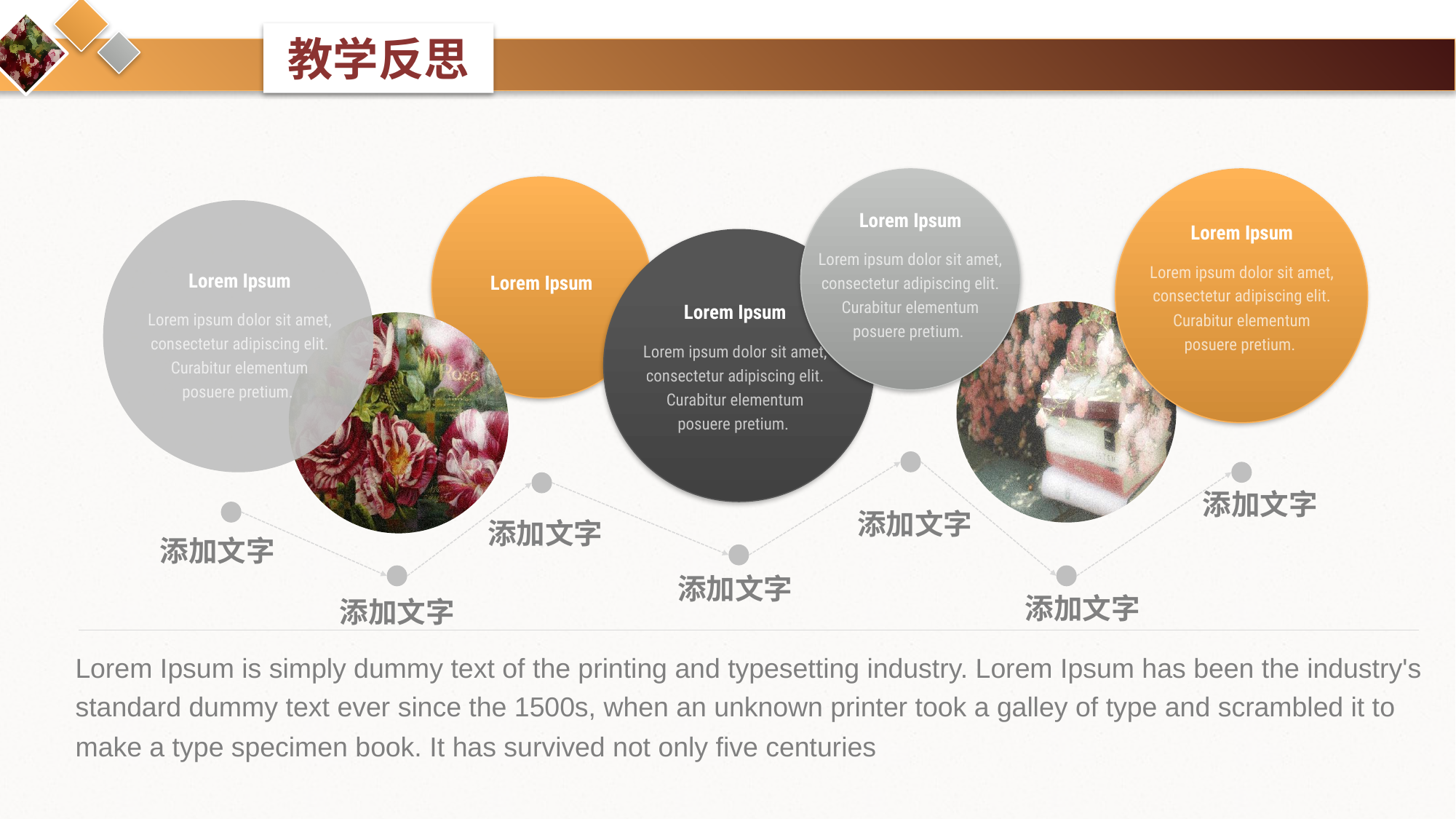

Lorem Ipsum
Lorem ipsum dolor sit amet, consectetur adipiscing elit. Curabitur elementum posuere pretium.

Lorem Ipsum
Lorem ipsum dolor sit amet, consectetur adipiscing elit. Curabitur elementum posuere pretium.

Lorem Ipsum

Lorem Ipsum
Lorem ipsum dolor sit amet, consectetur adipiscing elit. Curabitur elementum posuere pretium.

Lorem Ipsum
Lorem ipsum dolor sit amet, consectetur adipiscing elit. Curabitur elementum posuere pretium.

添加文字
添加文字
添加文字
添加文字
添加文字
添加文字
添加文字
Lorem Ipsum is simply dummy text of the printing and typesetting industry. Lorem Ipsum has been the industry's standard dummy text ever since the 1500s, when an unknown printer took a galley of type and scrambled it to make a type specimen book. It has survived not only five centuries